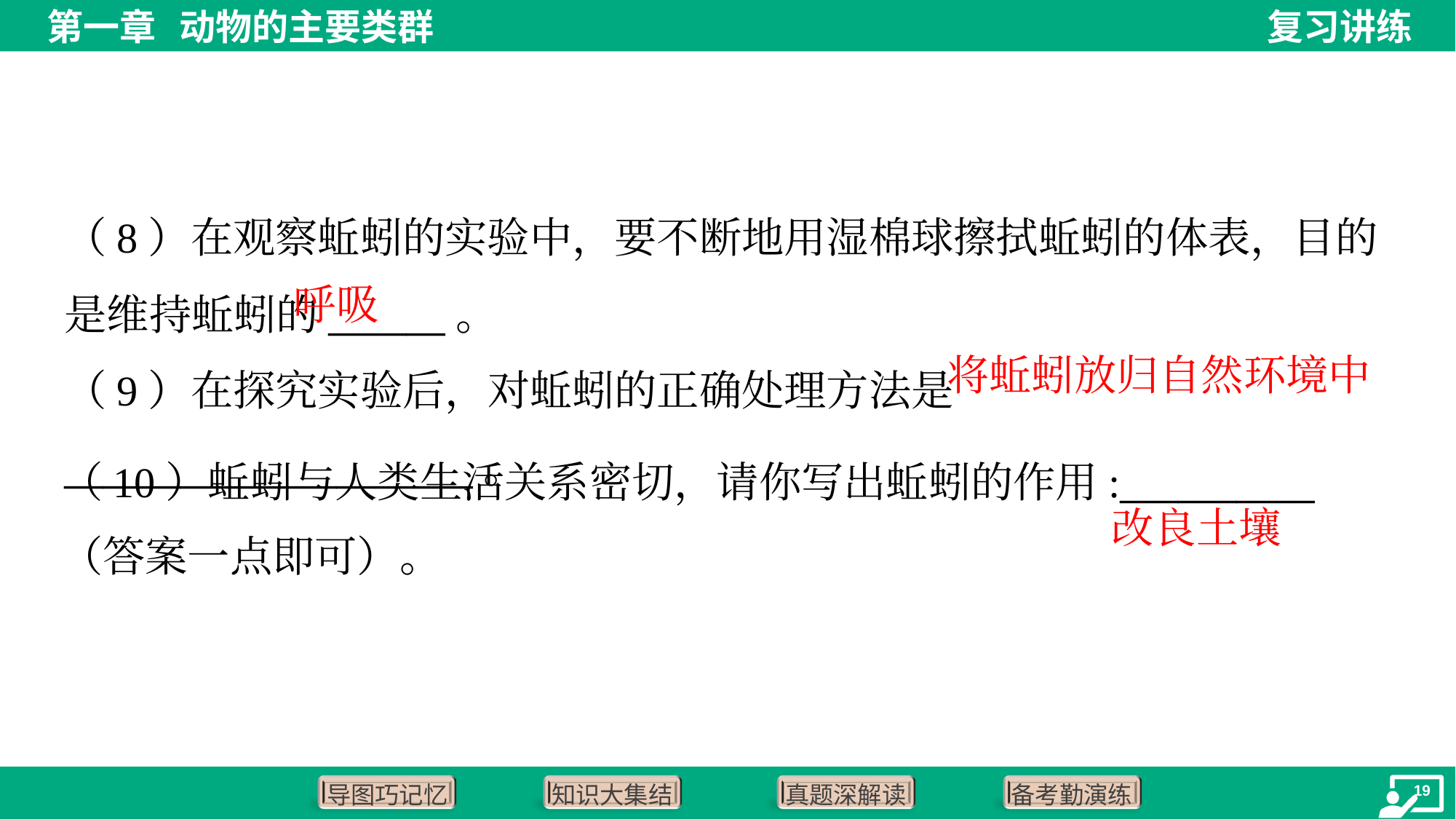

（8）在观察蚯蚓的实验中，要不断地用湿棉球擦拭蚯蚓的体表，目的是维持蚯蚓的______。
呼吸
（9）在探究实验后，对蚯蚓的正确处理方法是_____________________。
将蚯蚓放归自然环境中
（10）蚯蚓与人类生活关系密切，请你写出蚯蚓的作用:__________
（答案一点即可）。
改良土壤